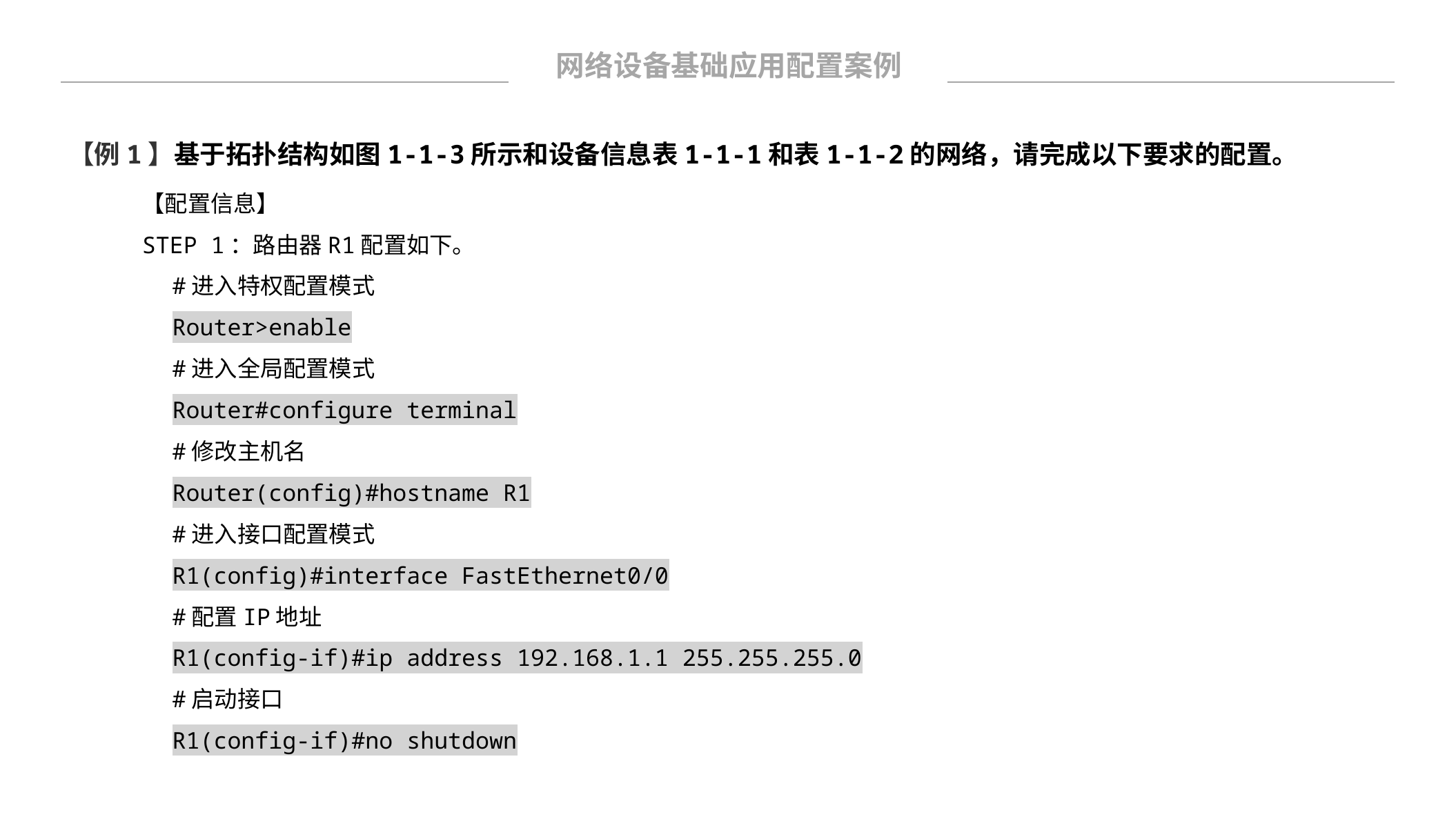

网络设备基础应用配置案例
【例1】基于拓扑结构如图1-1-3所示和设备信息表1-1-1和表1-1-2的网络，请完成以下要求的配置。

【配置信息】
STEP 1：路由器R1配置如下。
#进入特权配置模式
Router>enable
#进入全局配置模式
Router#configure terminal
#修改主机名
Router(config)#hostname R1
#进入接口配置模式
R1(config)#interface FastEthernet0/0
#配置IP地址
R1(config-if)#ip address 192.168.1.1 255.255.255.0
#启动接口
R1(config-if)#no shutdown